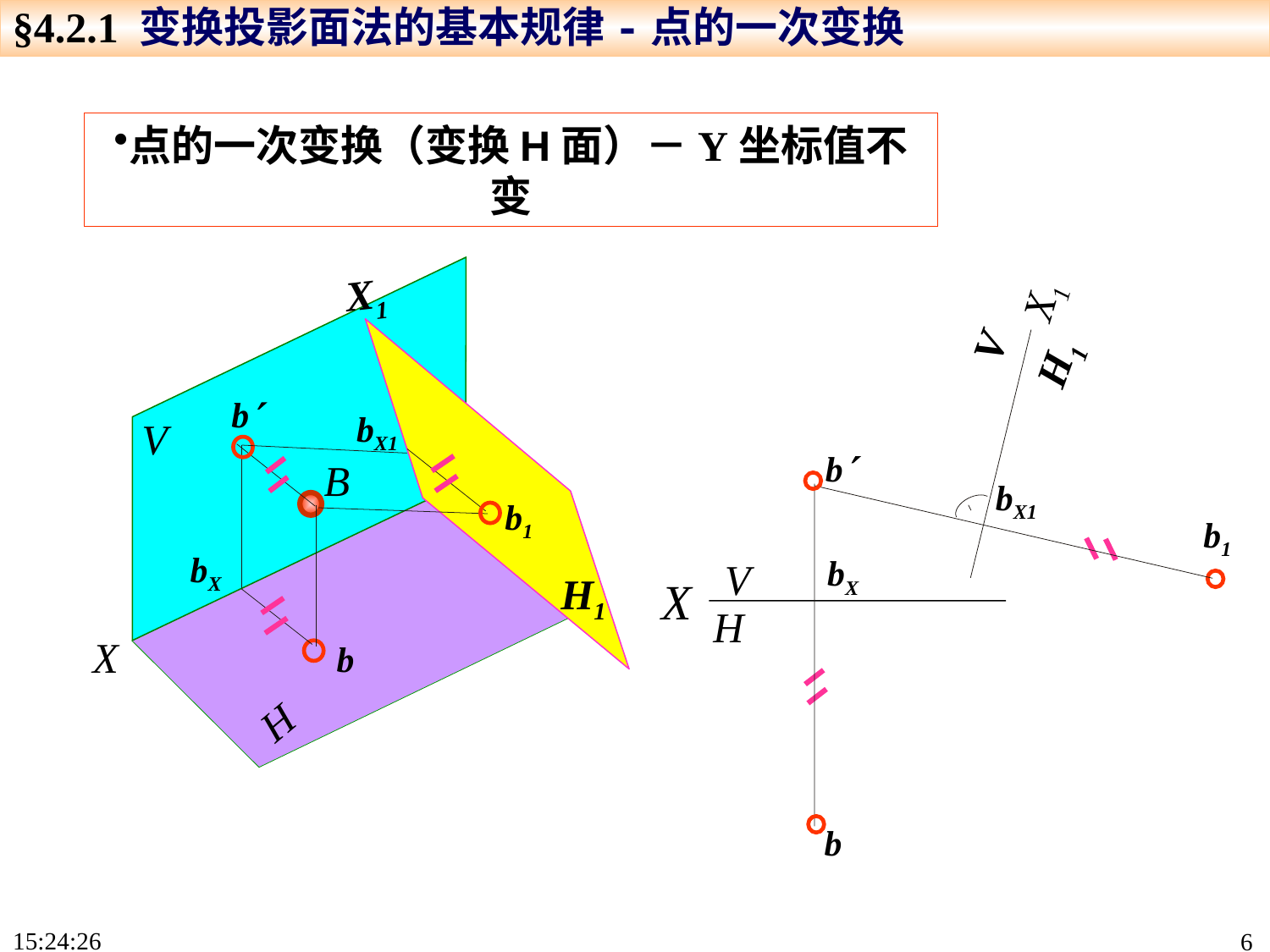

§4.2.1 变换投影面法的基本规律-点的一次变换
点的一次变换（变换H面）－Y坐标值不变

X1

X1
V
H1

b′
bX1

V

b′

X

b

bX
V
H

B

bX1

b1

b1

bX
H1

X
b

H
15:24:26
6